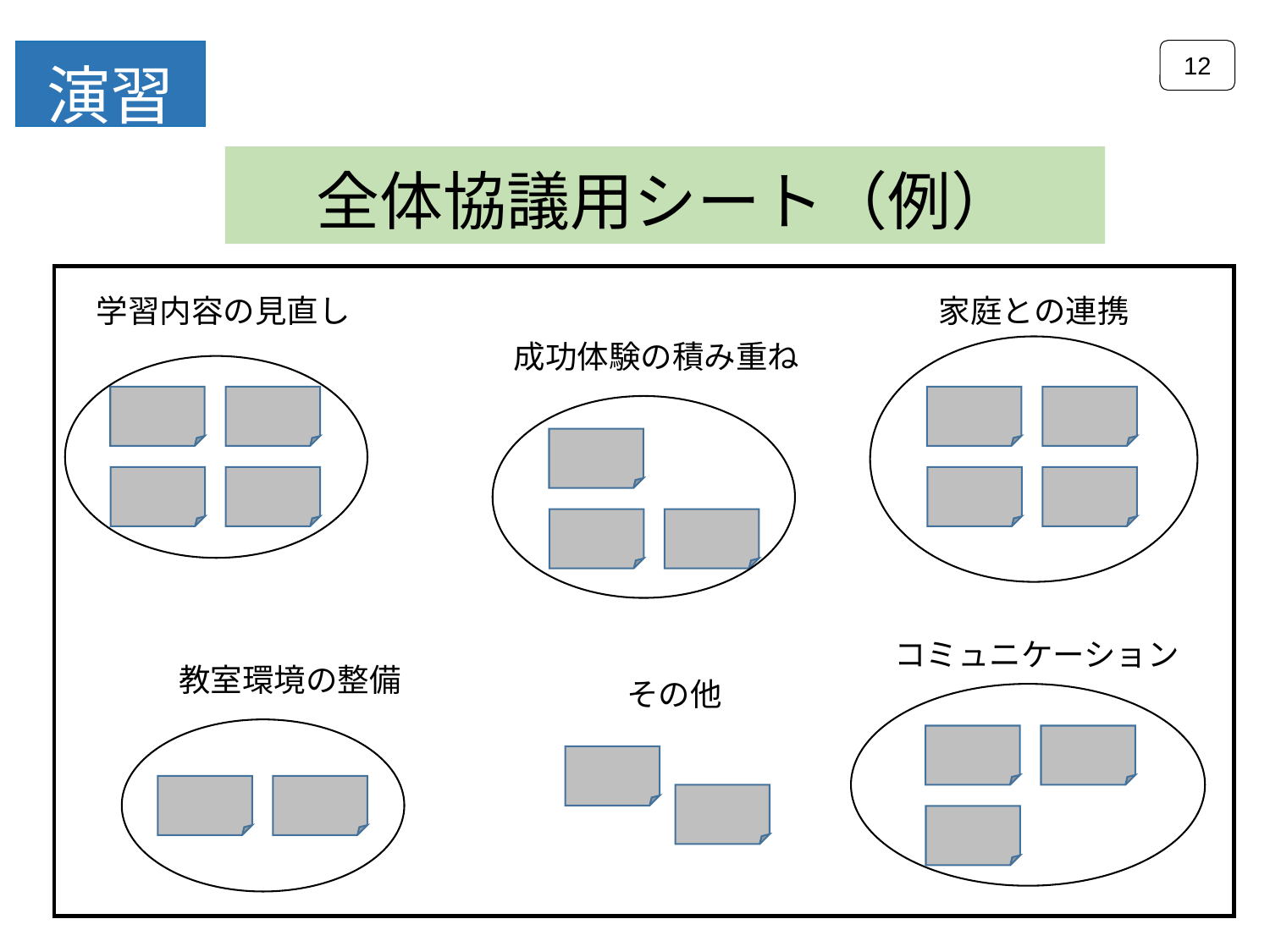

12
演習
全体協議用シート（例）

学習内容の見直し
家庭との連携
成功体験の積み重ね

コミュニケーション
教室環境の整備
その他